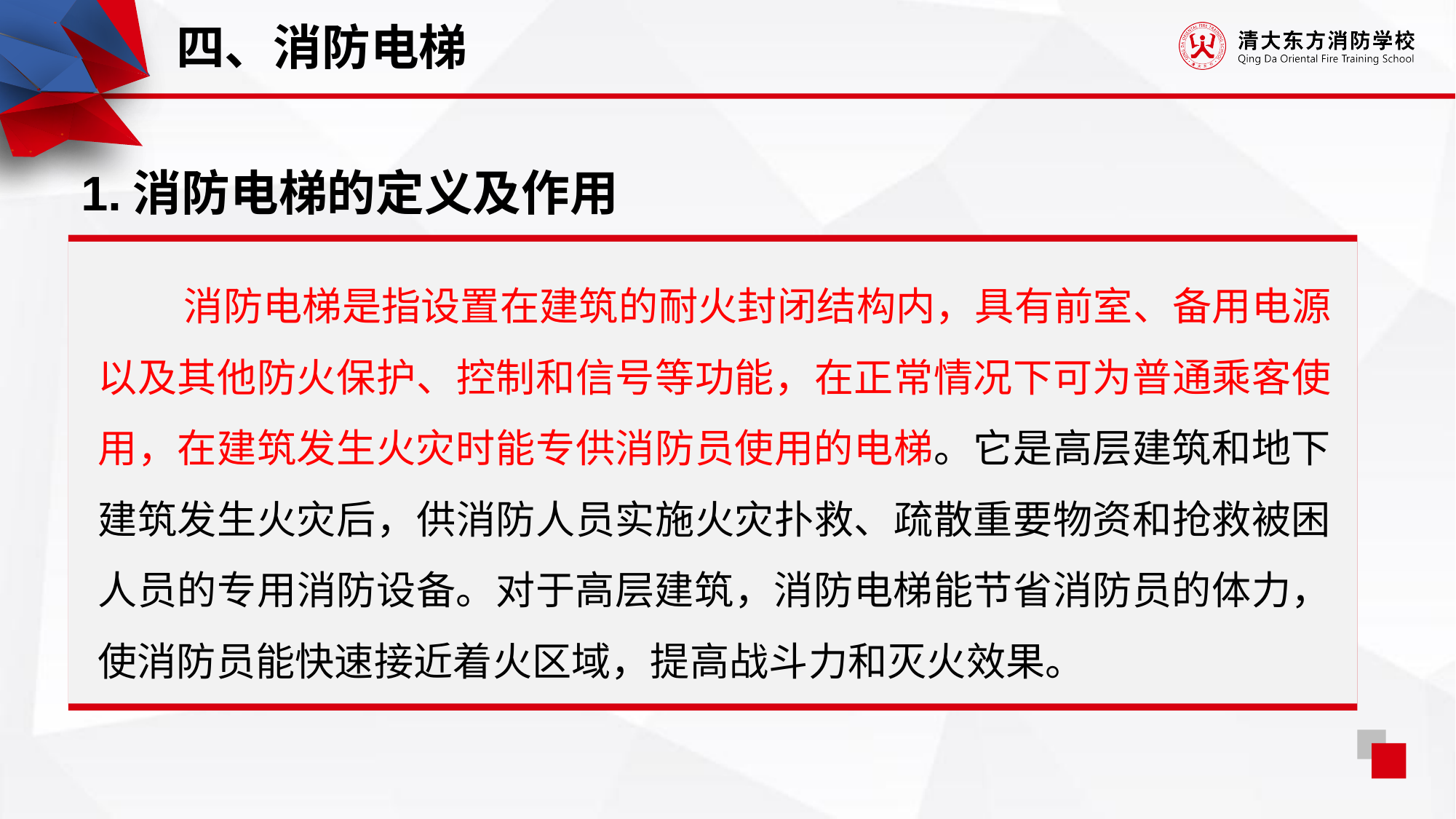

四、消防电梯

1.消防电梯的定义及作用

消防电梯是指设置在建筑的耐火封闭结构内，具有前室、备用电源以及其他防火保护、控制和信号等功能，在正常情况下可为普通乘客使用，在建筑发生火灾时能专供消防员使用的电梯。它是高层建筑和地下建筑发生火灾后，供消防人员实施火灾扑救、疏散重要物资和抢救被困人员的专用消防设备。对于高层建筑，消防电梯能节省消防员的体力，使消防员能快速接近着火区域，提高战斗力和灭火效果。